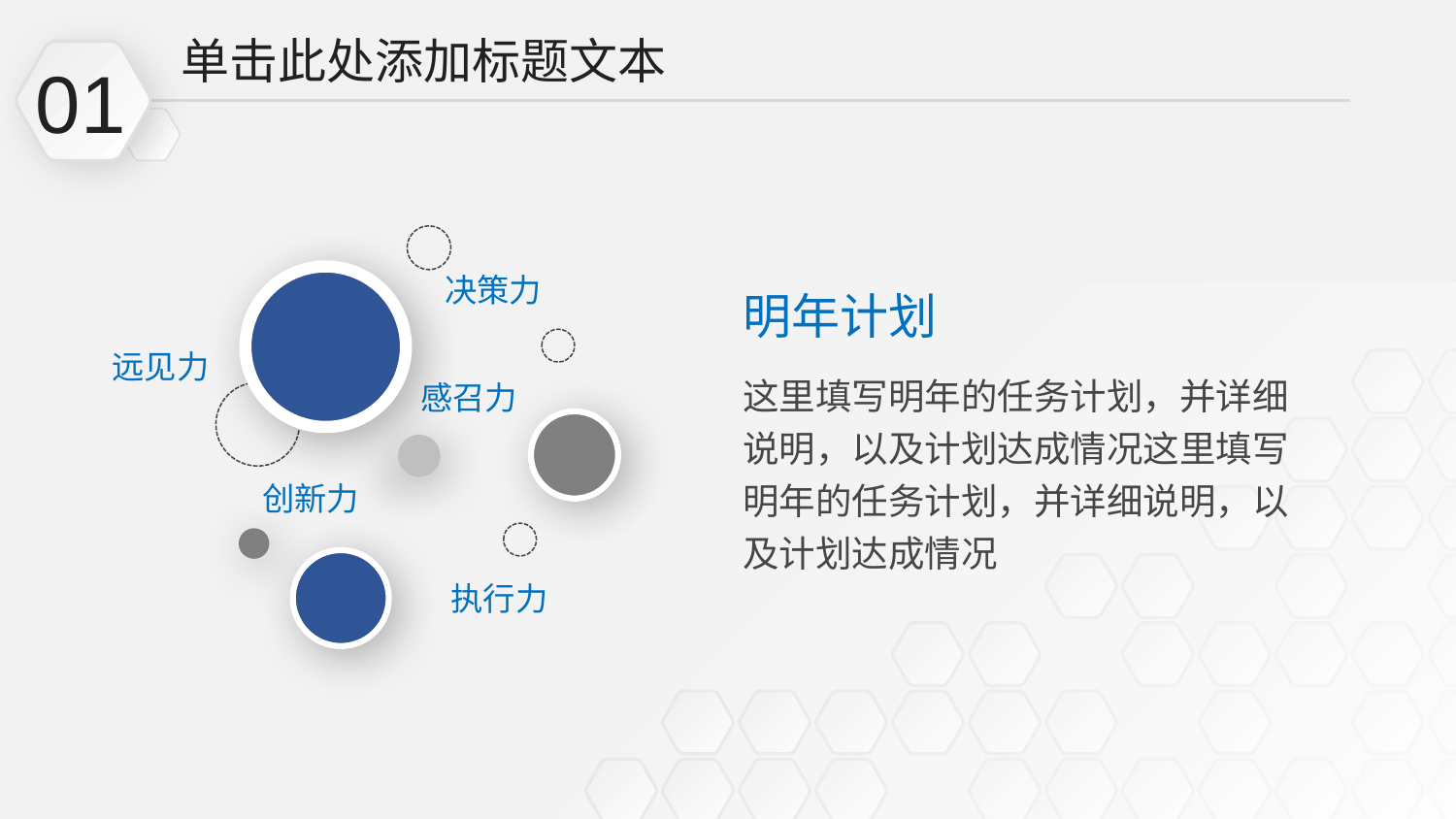

单击此处添加标题文本
01

决策力

明年计划

远见力
这里填写明年的任务计划，并详细说明，以及计划达成情况这里填写明年的任务计划，并详细说明，以及计划达成情况
感召力

创新力

执行力